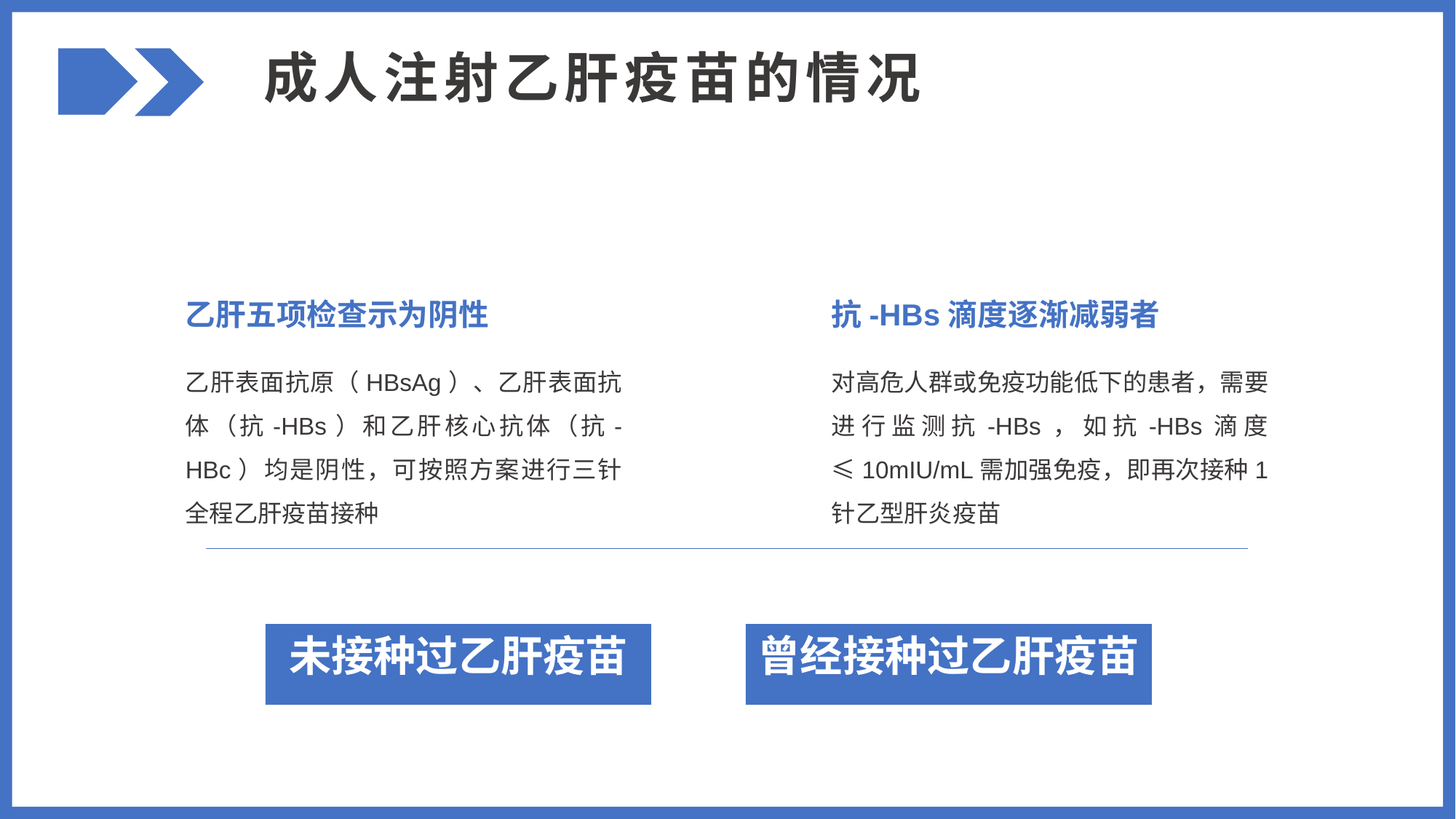

成人注射乙肝疫苗的情况
乙肝五项检查示为阴性
乙肝表面抗原（HBsAg）、乙肝表面抗体（抗-HBs）和乙肝核心抗体（抗-HBc）均是阴性，可按照方案进行三针全程乙肝疫苗接种
抗-HBs滴度逐渐减弱者
对高危人群或免疫功能低下的患者，需要进行监测抗-HBs，如抗-HBs滴度≤10mIU/mL需加强免疫，即再次接种1 针乙型肝炎疫苗
未接种过乙肝疫苗
曾经接种过乙肝疫苗